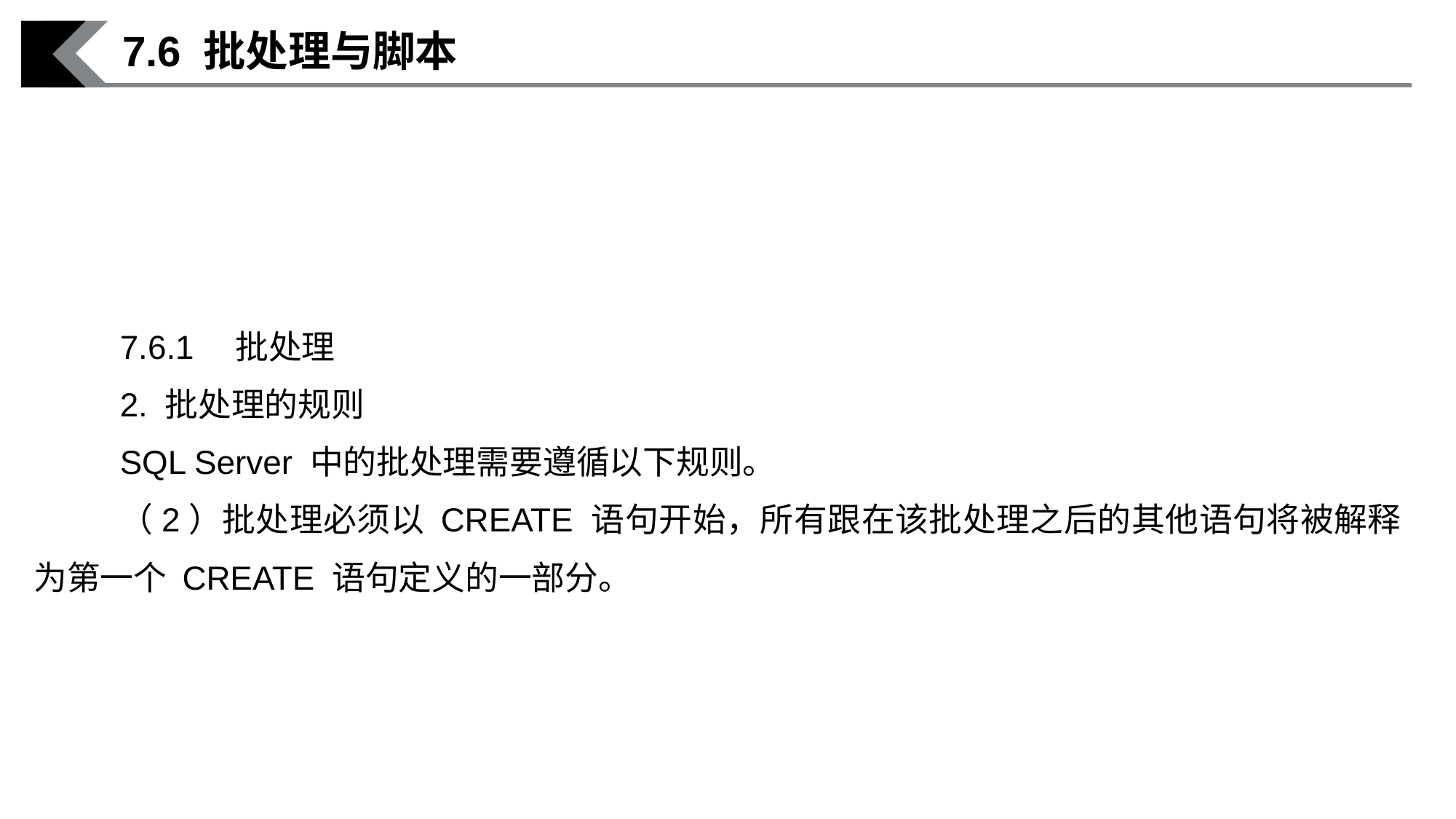

7.6 批处理与脚本
7.6.1　批处理
2. 批处理的规则
SQL Server 中的批处理需要遵循以下规则。
（2）批处理必须以 CREATE 语句开始，所有跟在该批处理之后的其他语句将被解释为第一个 CREATE 语句定义的一部分。